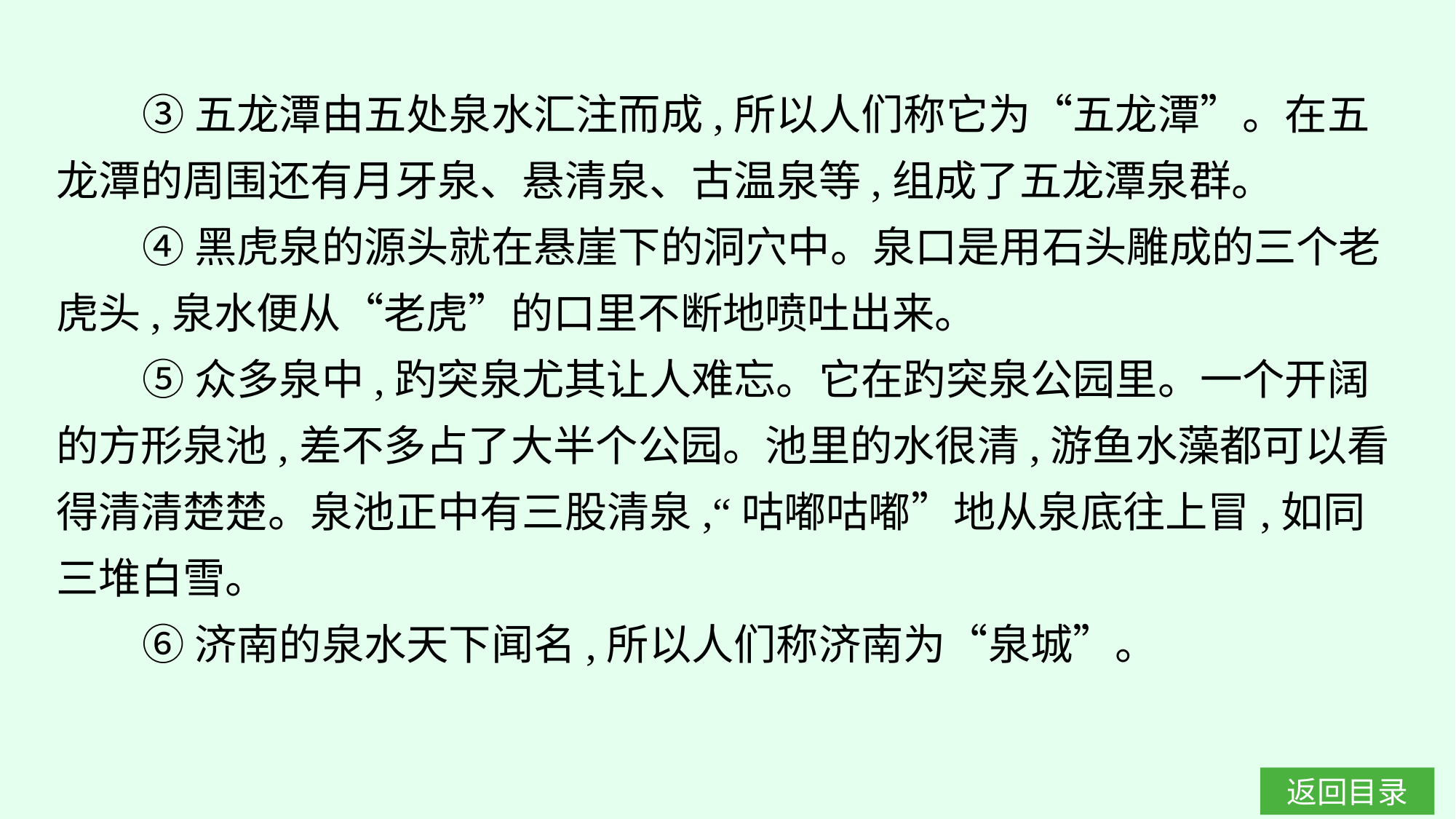

③五龙潭由五处泉水汇注而成,所以人们称它为“五龙潭”。在五龙潭的周围还有月牙泉、悬清泉、古温泉等,组成了五龙潭泉群。
④黑虎泉的源头就在悬崖下的洞穴中。泉口是用石头雕成的三个老虎头,泉水便从“老虎”的口里不断地喷吐出来。
⑤众多泉中,趵突泉尤其让人难忘。它在趵突泉公园里。一个开阔的方形泉池,差不多占了大半个公园。池里的水很清,游鱼水藻都可以看得清清楚楚。泉池正中有三股清泉,“咕嘟咕嘟”地从泉底往上冒,如同三堆白雪。
⑥济南的泉水天下闻名,所以人们称济南为“泉城”。